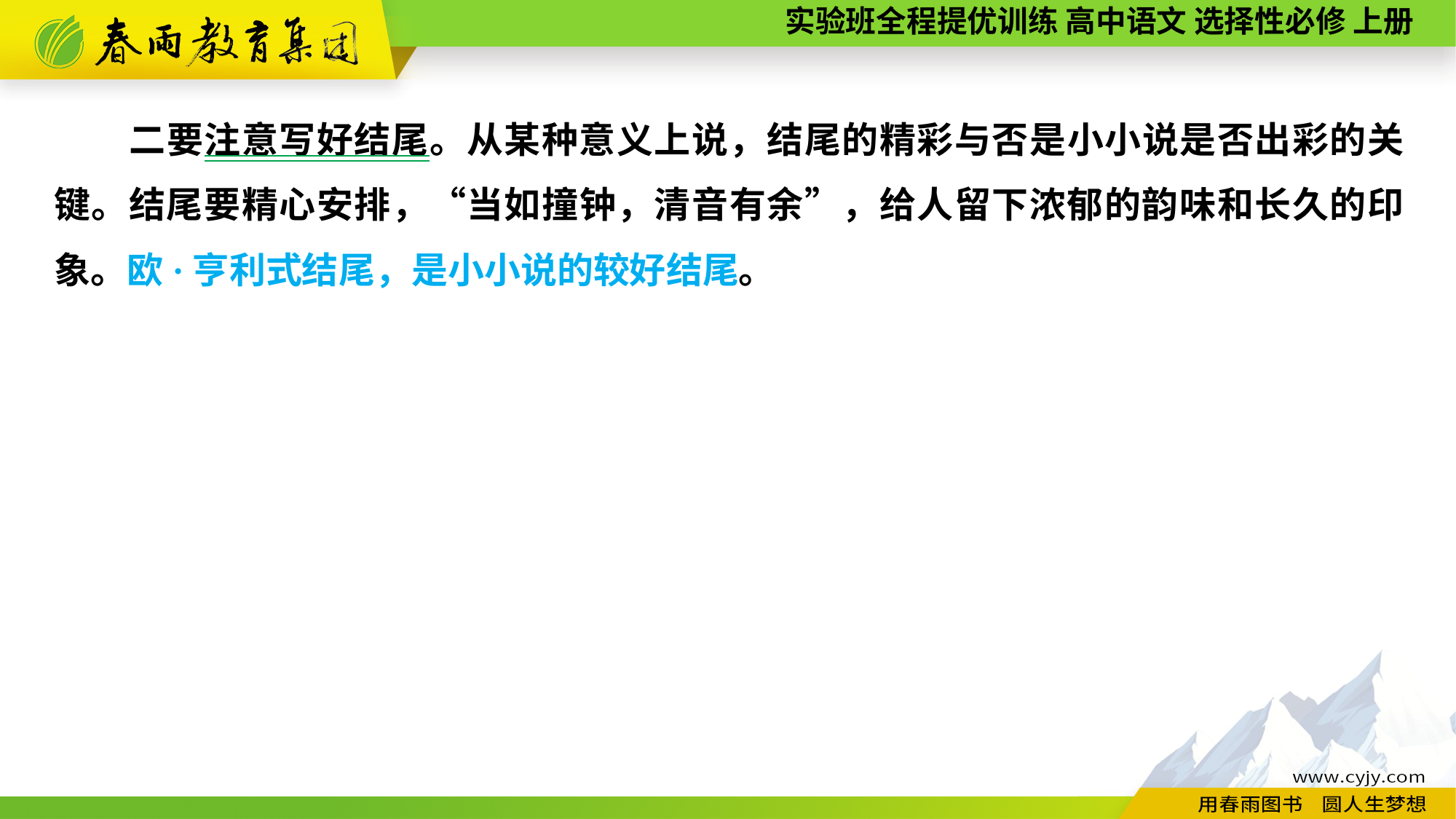

二要注意写好结尾。从某种意义上说，结尾的精彩与否是小小说是否出彩的关键。结尾要精心安排，“当如撞钟，清音有余”，给人留下浓郁的韵味和长久的印象。欧·亨利式结尾，是小小说的较好结尾。